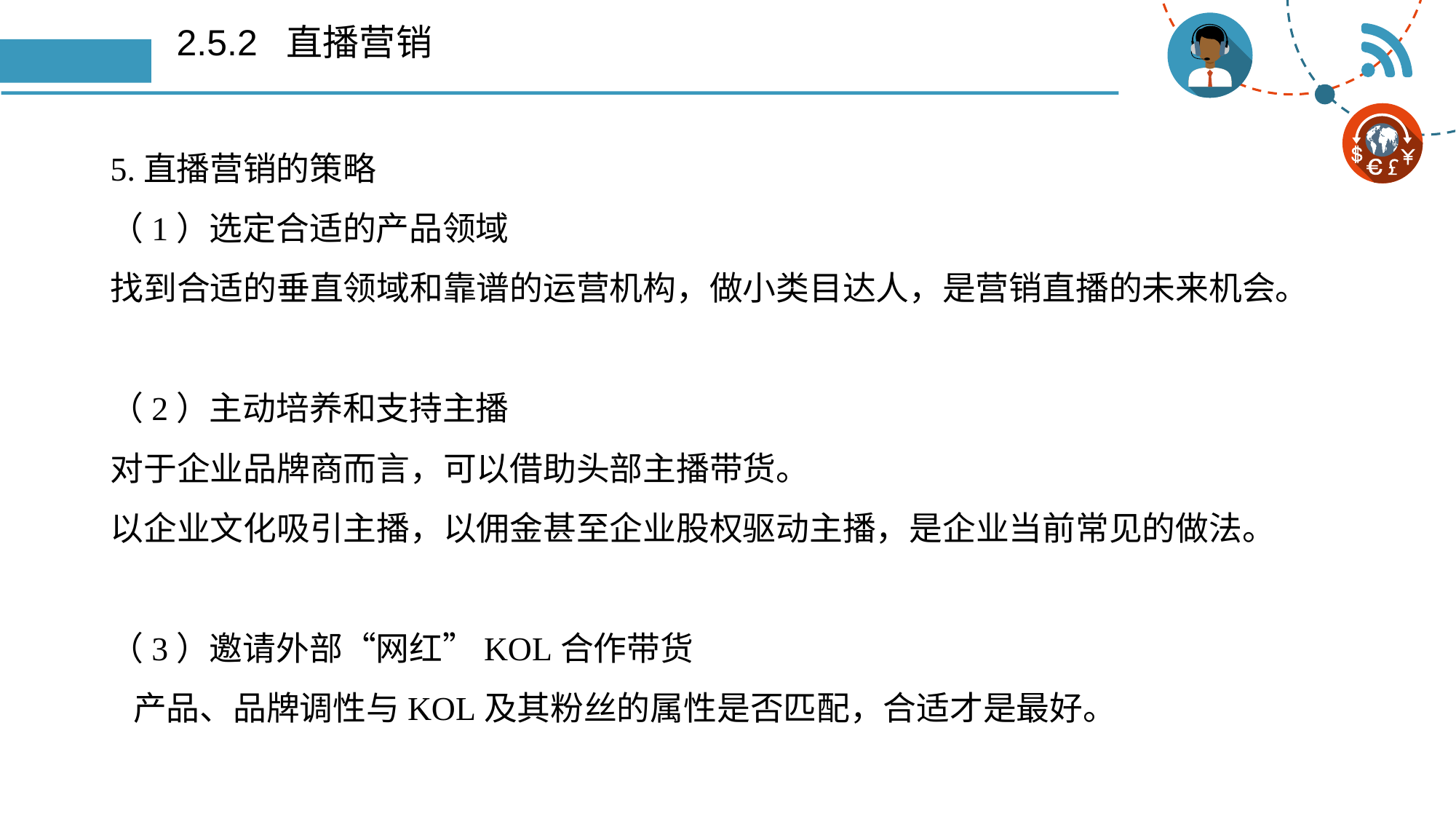

# 2.5.2  直播营销
5.直播营销的策略
（1）选定合适的产品领域
找到合适的垂直领域和靠谱的运营机构，做小类目达人，是营销直播的未来机会。

（2）主动培养和支持主播
对于企业品牌商而言，可以借助头部主播带货。
以企业文化吸引主播，以佣金甚至企业股权驱动主播，是企业当前常见的做法。

（3）邀请外部“网红”KOL合作带货
  产品、品牌调性与KOL及其粉丝的属性是否匹配，合适才是最好。